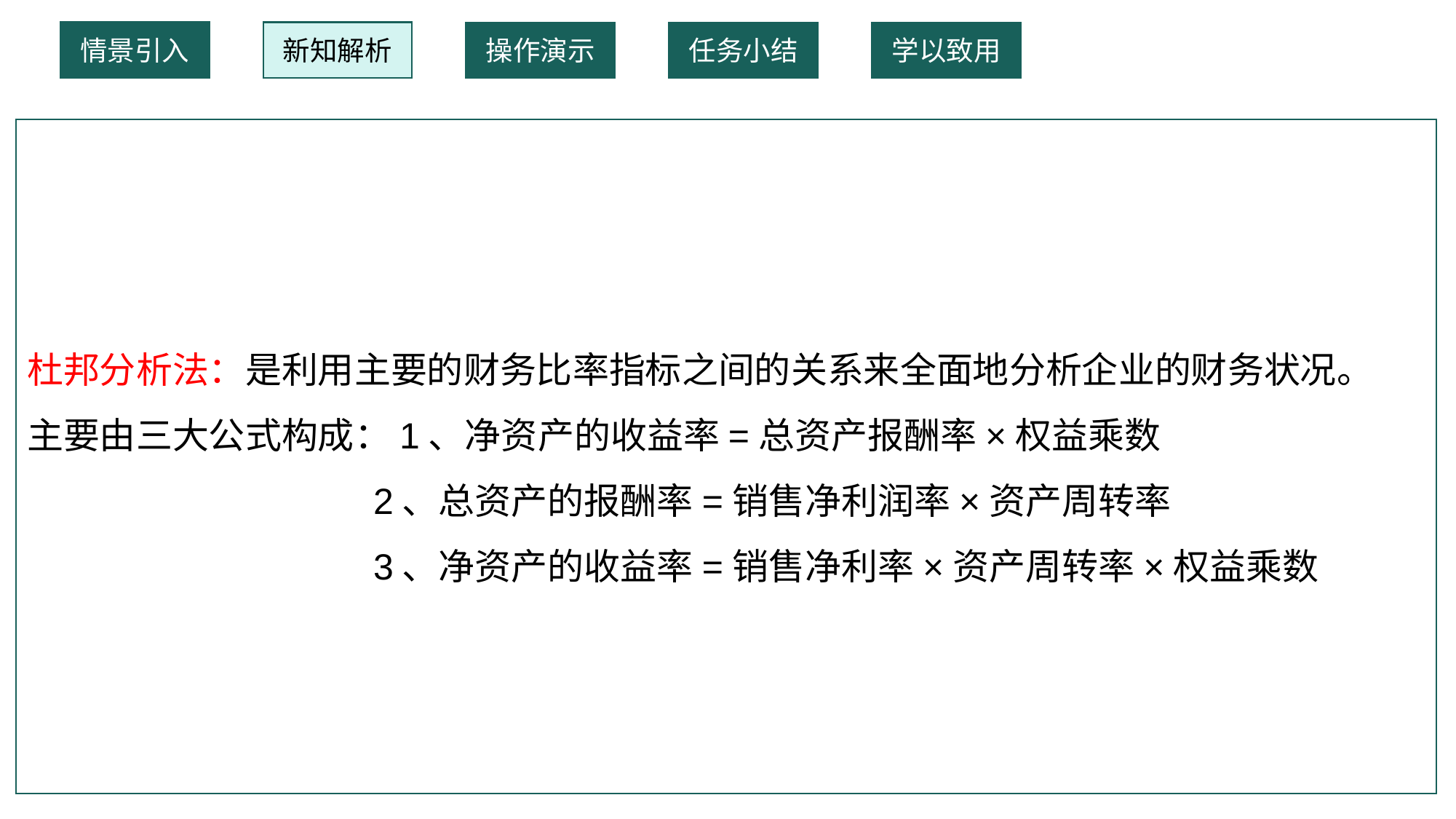

情景引入
新知解析
操作演示
任务小结
学以致用
杜邦分析法：是利用主要的财务比率指标之间的关系来全面地分析企业的财务状况。
主要由三大公式构成：1、净资产的收益率=总资产报酬率×权益乘数
                                  2、总资产的报酬率=销售净利润率×资产周转率
                                  3、净资产的收益率=销售净利率×资产周转率×权益乘数